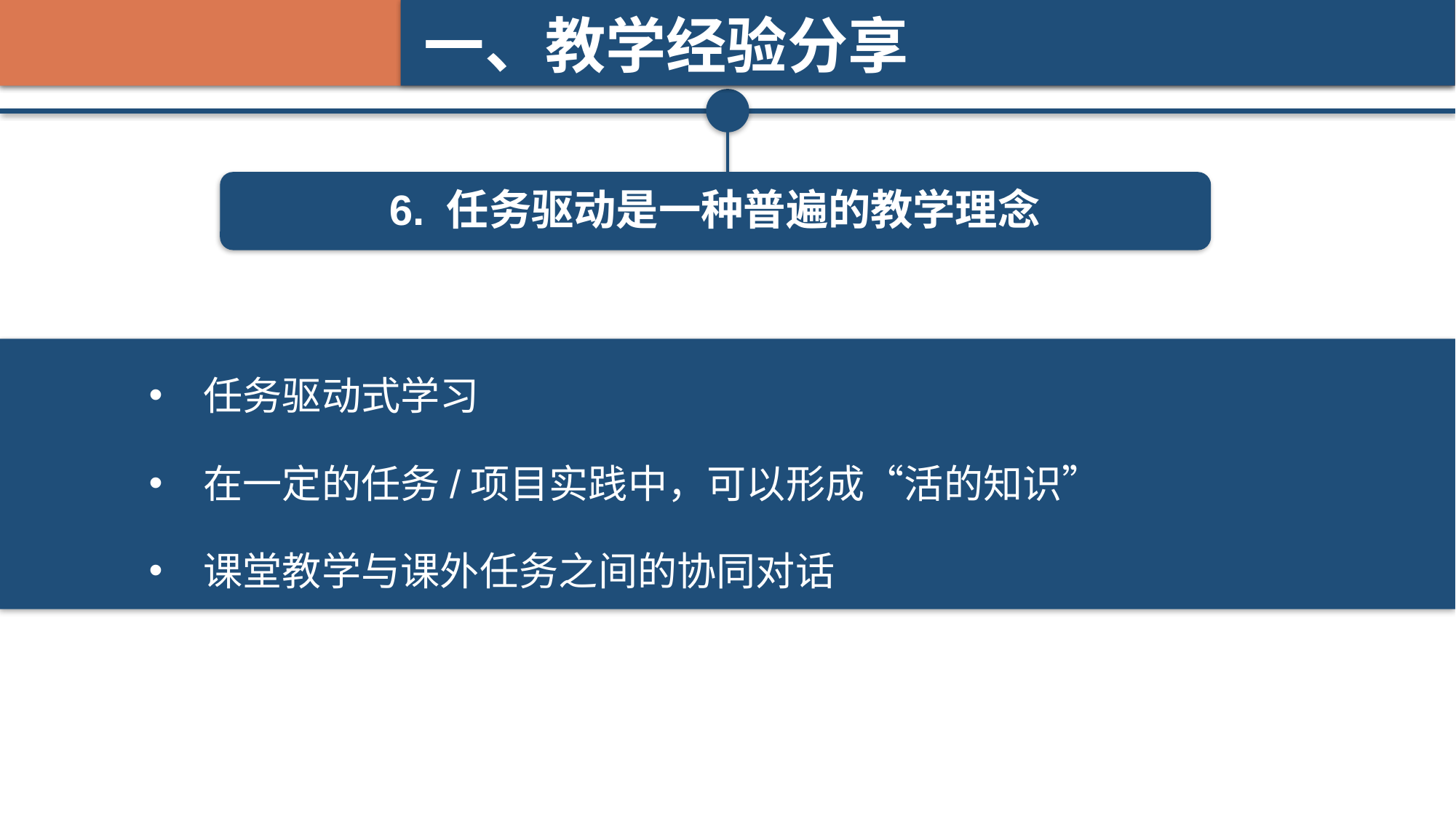

一、教学经验分享

6. 任务驱动是一种普遍的教学理念

任务驱动式学习
在一定的任务/项目实践中，可以形成“活的知识”
课堂教学与课外任务之间的协同对话
新闻逻辑